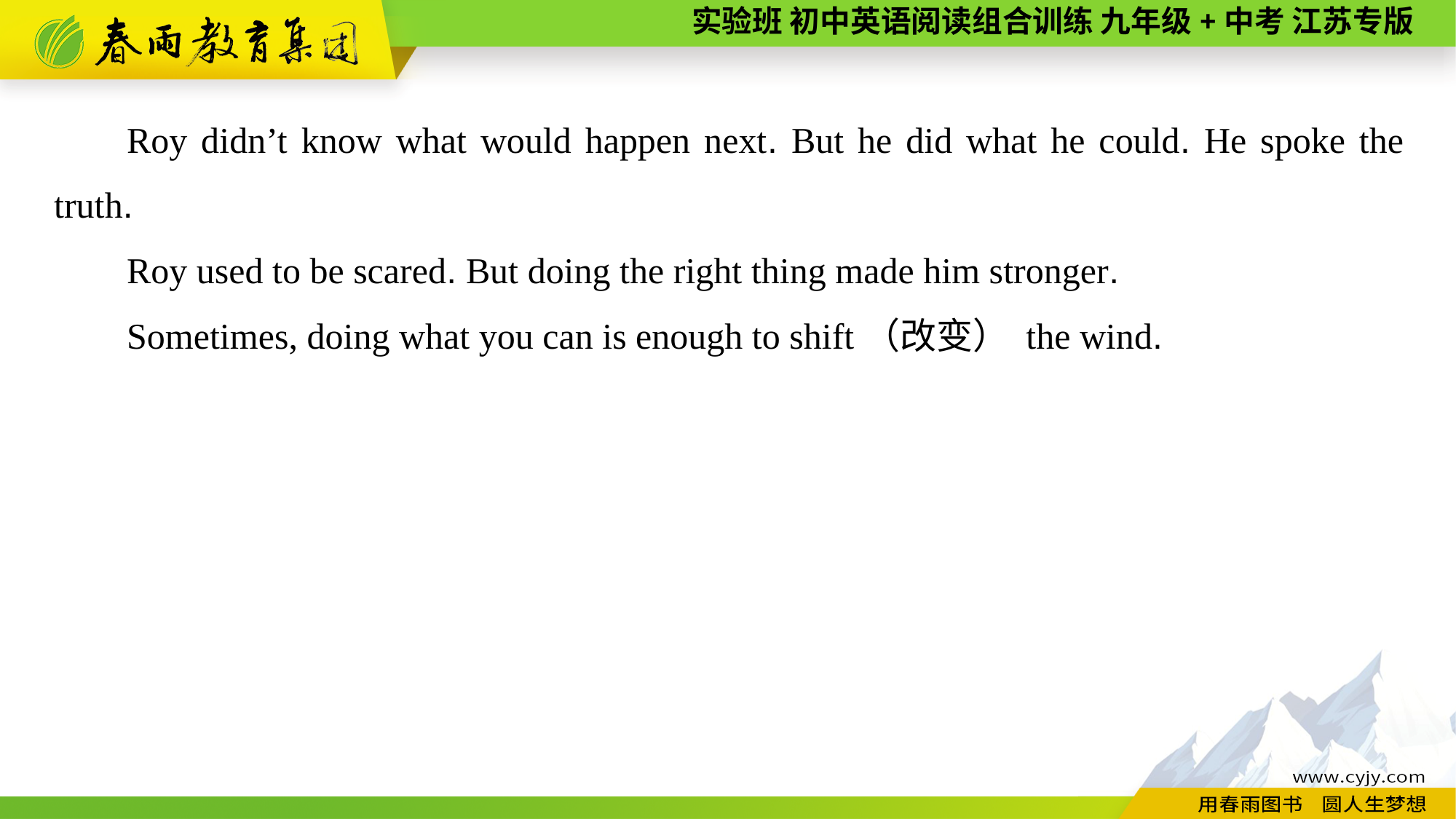

Roy didn’t know what would happen next. But he did what he could. He spoke the truth.
Roy used to be scared. But doing the right thing made him stronger.
Sometimes, doing what you can is enough to shift（改变） the wind.